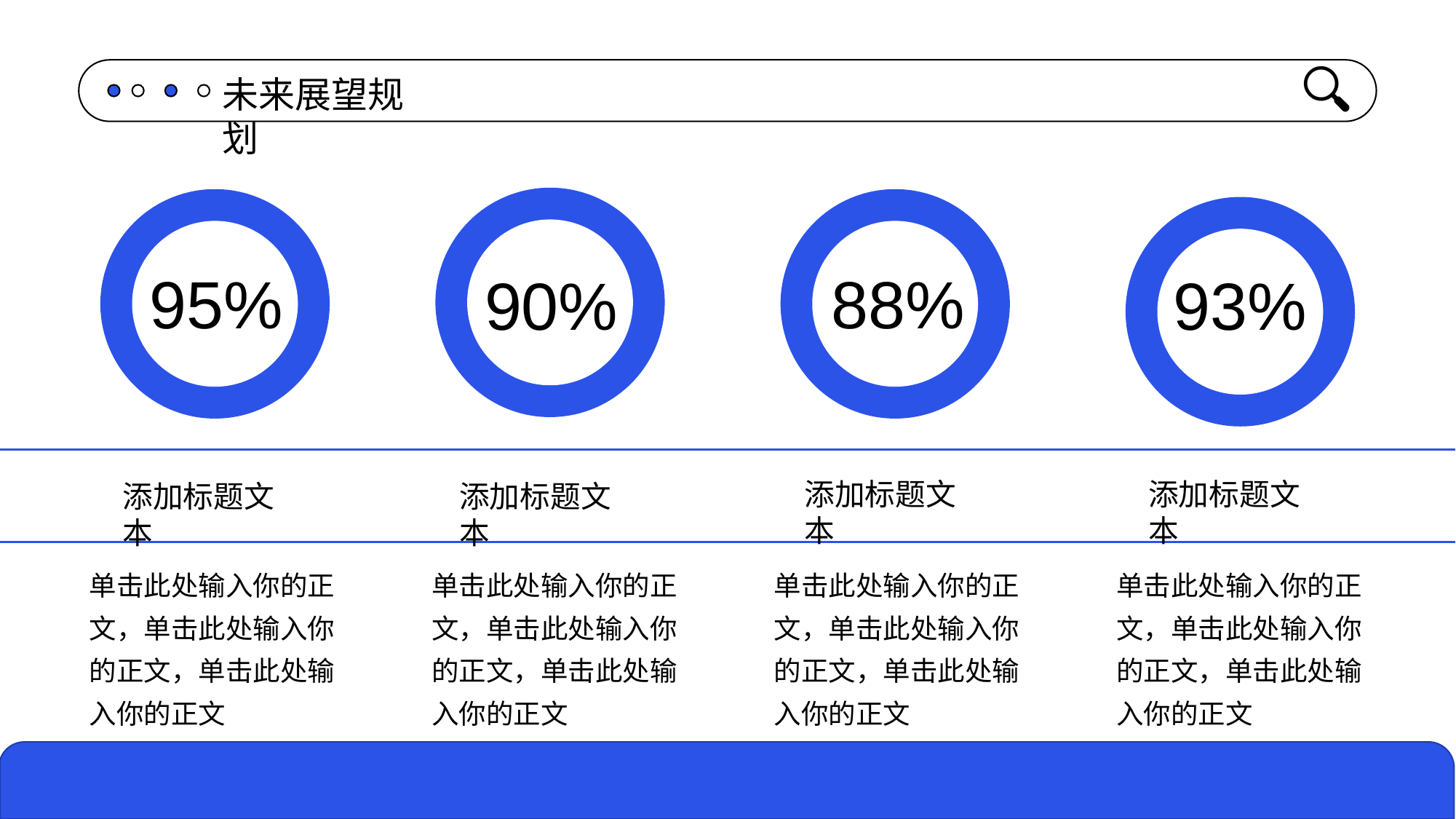

未来展望规划

90%

88%

93%
95%
添加标题文本
添加标题文本
添加标题文本
添加标题文本
单击此处输入你的正文，单击此处输入你的正文，单击此处输入你的正文
单击此处输入你的正文，单击此处输入你的正文，单击此处输入你的正文
单击此处输入你的正文，单击此处输入你的正文，单击此处输入你的正文
单击此处输入你的正文，单击此处输入你的正文，单击此处输入你的正文